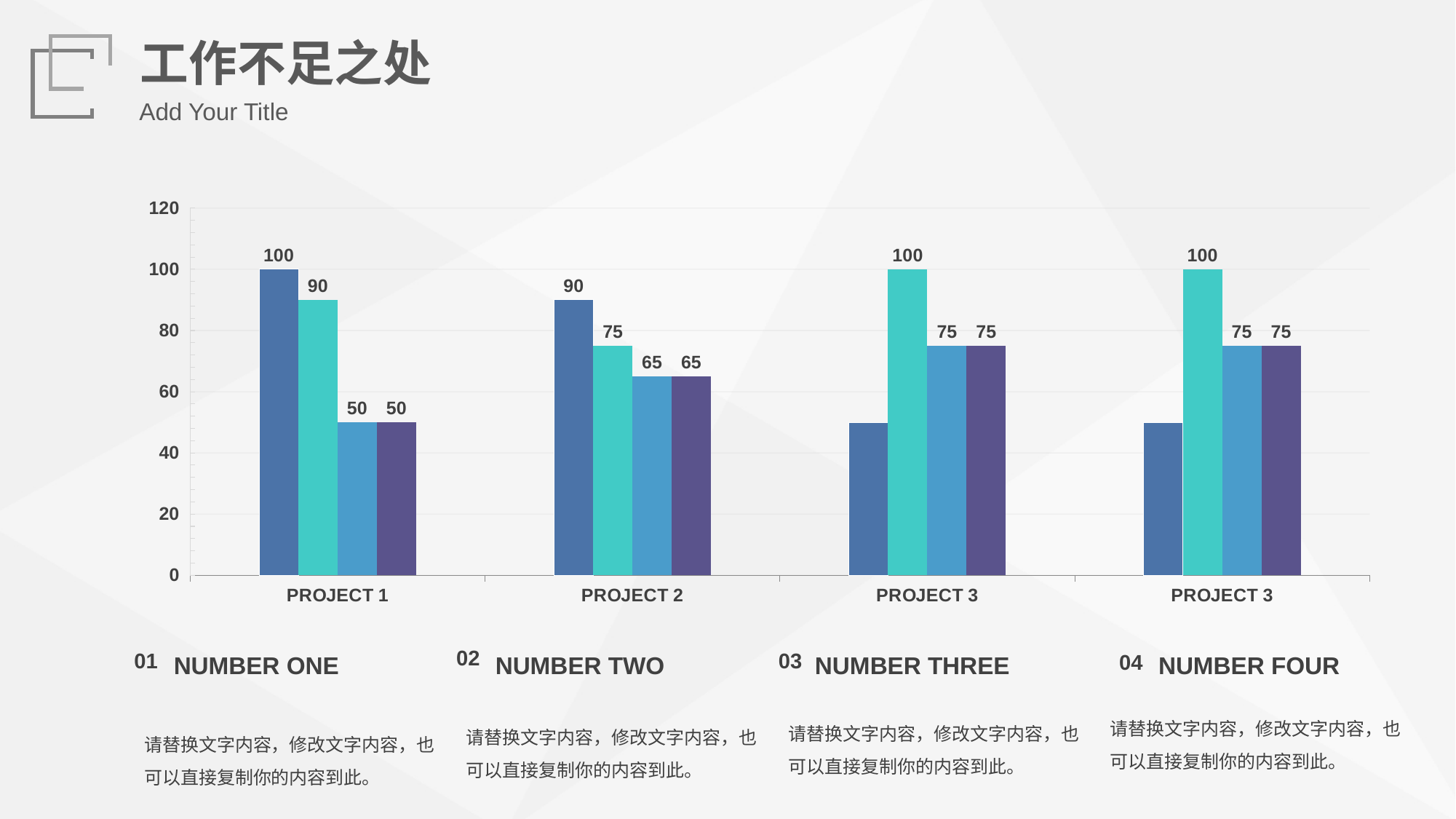

工作不足之处

Add Your Title

### Chart

| Category | Series 1 | Series 2 | Series 3 | Series 32 |
|---|---|---|---|---|
| PROJECT 1 | 100.0 | 90.0 | 50.0 | 50.0 |
| PROJECT 2 | 90.0 | 75.0 | 65.0 | 65.0 |
| PROJECT 3 | 50.0 | 100.0 | 75.0 | 75.0 |
| PROJECT 3 | 50.0 | 100.0 | 75.0 | 75.0 |
02
NUMBER TWO
请替换文字内容，修改文字内容，也可以直接复制你的内容到此。
01
NUMBER ONE
请替换文字内容，修改文字内容，也可以直接复制你的内容到此。
03
NUMBER THREE
请替换文字内容，修改文字内容，也可以直接复制你的内容到此。
NUMBER FOUR
04
请替换文字内容，修改文字内容，也可以直接复制你的内容到此。